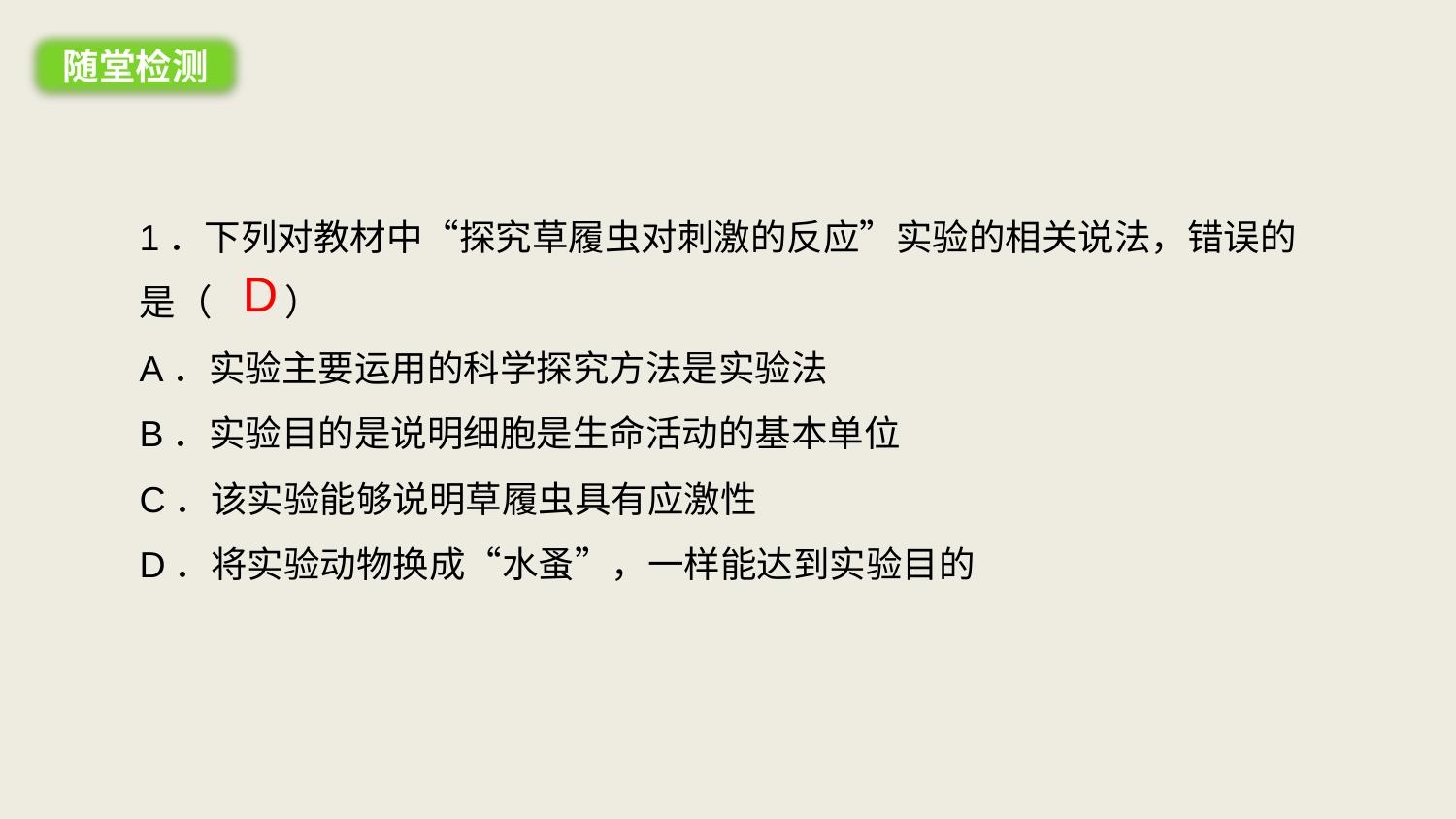

随堂检测
1．下列对教材中“探究草履虫对刺激的反应”实验的相关说法，错误的是（　　）
A．实验主要运用的科学探究方法是实验法
B．实验目的是说明细胞是生命活动的基本单位
C．该实验能够说明草履虫具有应激性
D．将实验动物换成“水蚤”，一样能达到实验目的
D